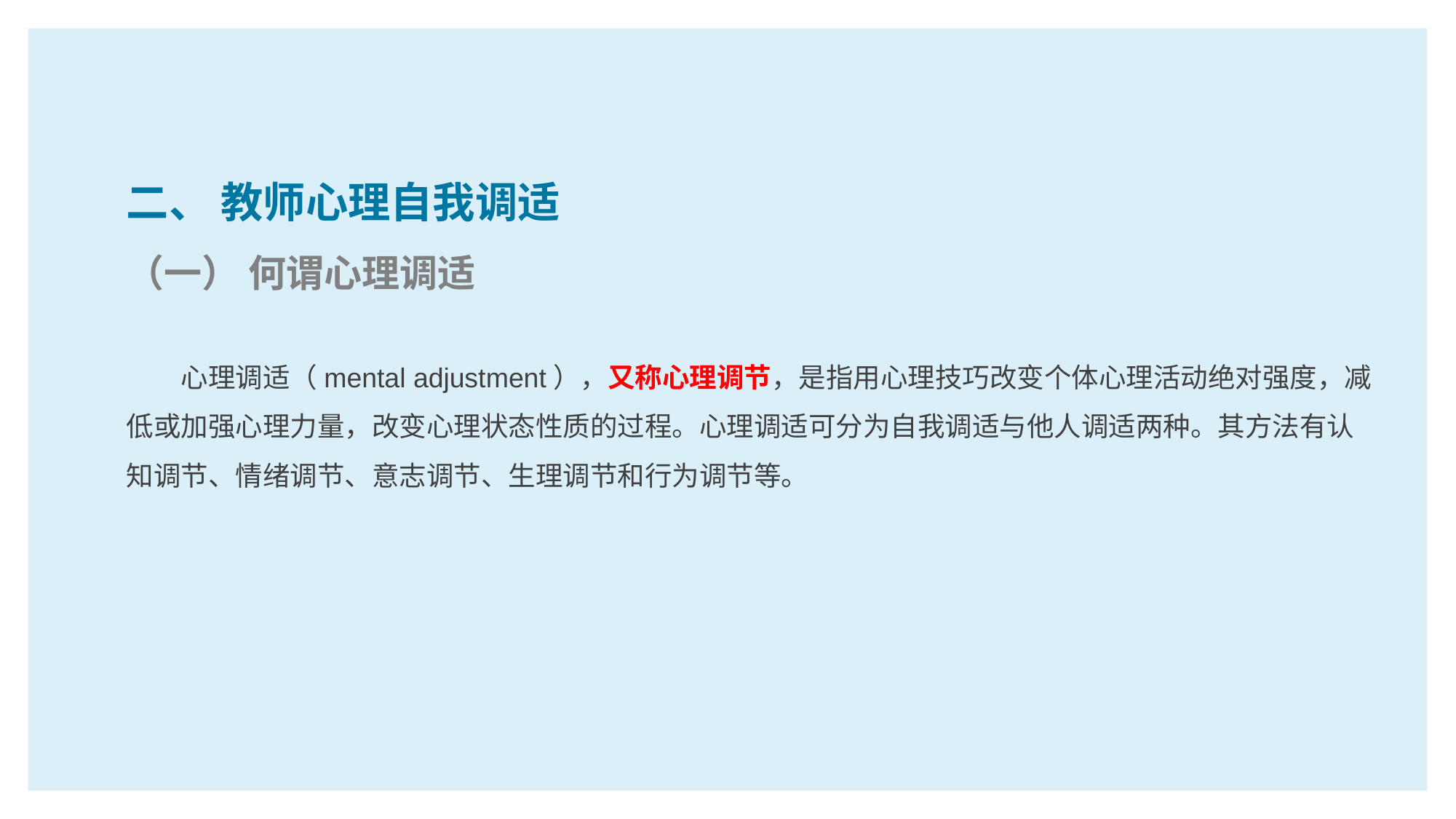

二、 教师心理自我调适
（一） 何谓心理调适

心理调适（mental adjustment），又称心理调节，是指用心理技巧改变个体心理活动绝对强度，减低或加强心理力量，改变心理状态性质的过程。心理调适可分为自我调适与他人调适两种。其方法有认知调节、情绪调节、意志调节、生理调节和行为调节等。